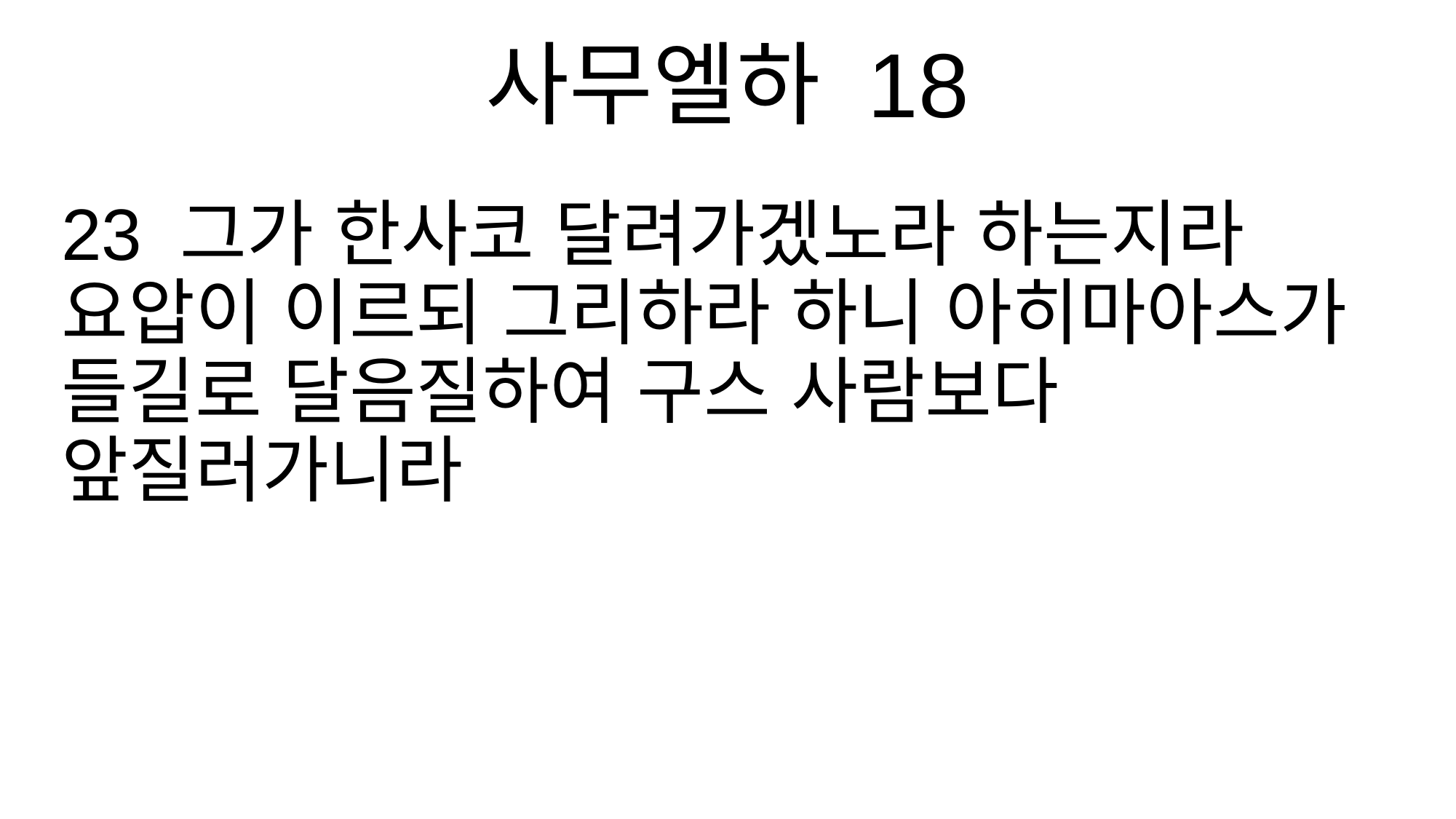

사무엘하 18
23 그가 한사코 달려가겠노라 하는지라 요압이 이르되 그리하라 하니 아히마아스가 들길로 달음질하여 구스 사람보다 앞질러가니라